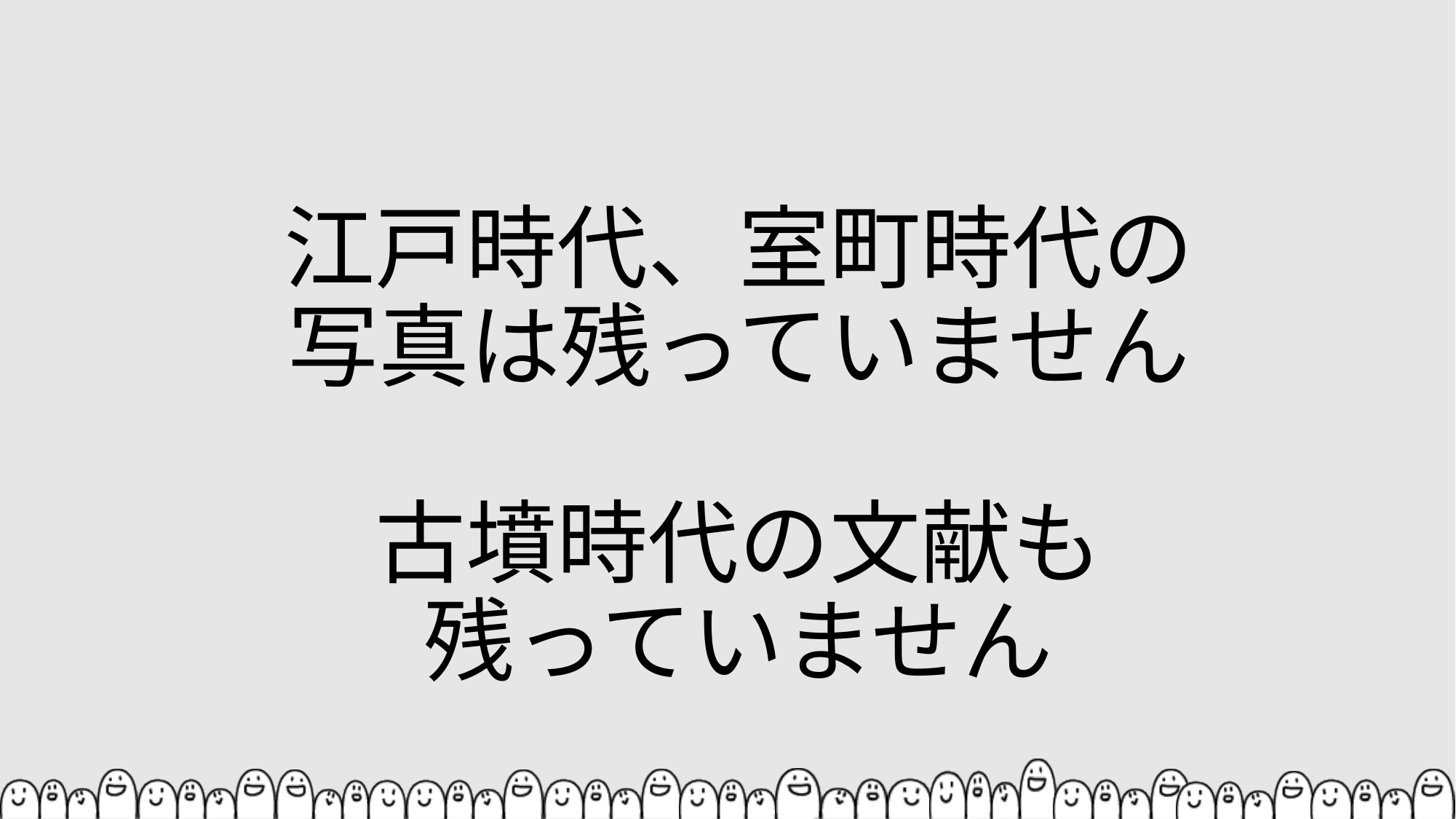

#
江戸時代、室町時代の
写真は残っていません
古墳時代の文献も
残っていません